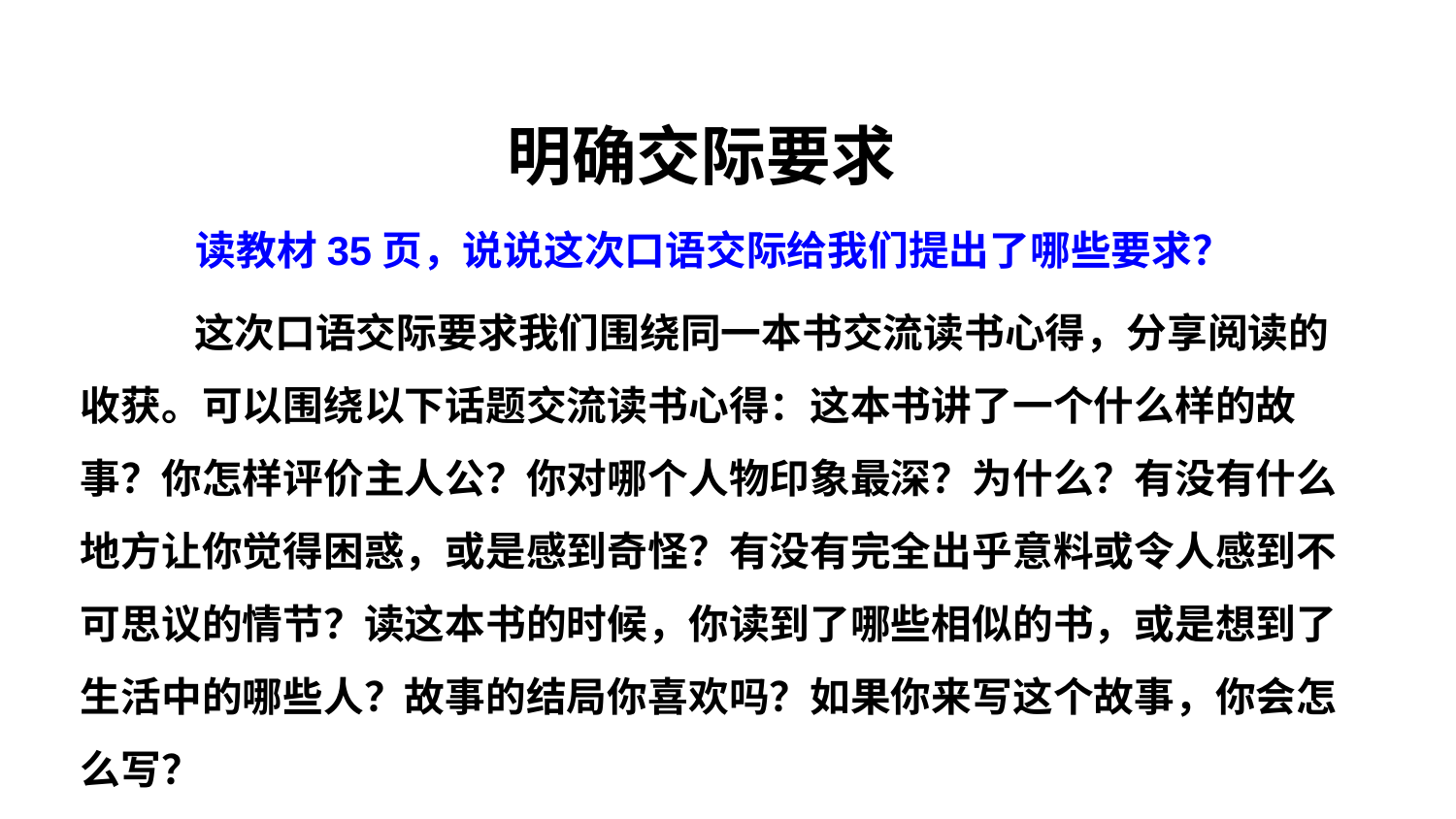

明确交际要求
读教材35页，说说这次口语交际给我们提出了哪些要求？
这次口语交际要求我们围绕同一本书交流读书心得，分享阅读的收获。可以围绕以下话题交流读书心得：这本书讲了一个什么样的故事？你怎样评价主人公？你对哪个人物印象最深？为什么？有没有什么地方让你觉得困惑，或是感到奇怪？有没有完全出乎意料或令人感到不可思议的情节？读这本书的时候，你读到了哪些相似的书，或是想到了生活中的哪些人？故事的结局你喜欢吗？如果你来写这个故事，你会怎么写？